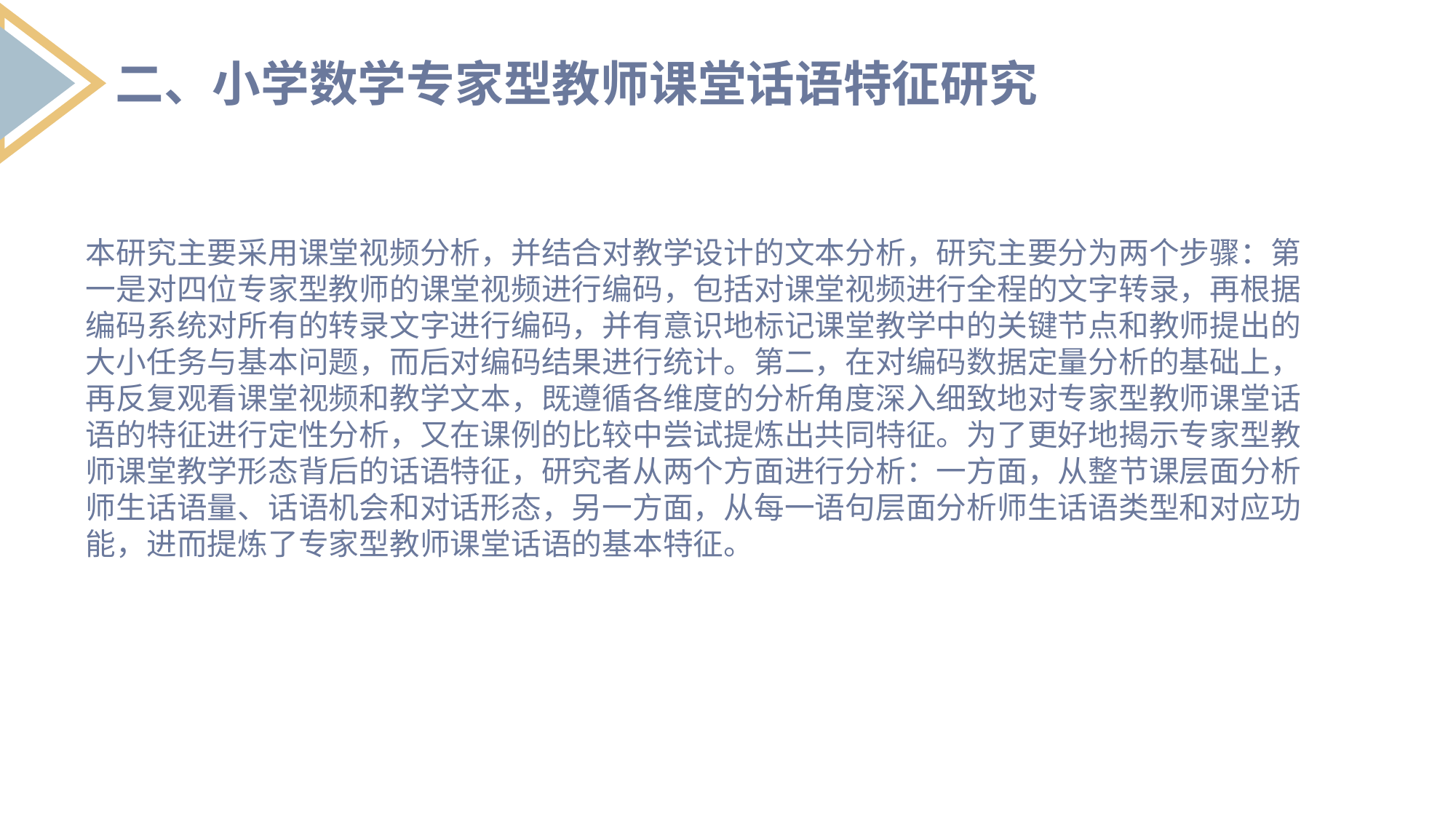

二、小学数学专家型教师课堂话语特征研究
本研究主要采用课堂视频分析，并结合对教学设计的文本分析，研究主要分为两个步骤：第一是对四位专家型教师的课堂视频进行编码，包括对课堂视频进行全程的文字转录，再根据编码系统对所有的转录文字进行编码，并有意识地标记课堂教学中的关键节点和教师提出的大小任务与基本问题，而后对编码结果进行统计。第二，在对编码数据定量分析的基础上，再反复观看课堂视频和教学文本，既遵循各维度的分析角度深入细致地对专家型教师课堂话语的特征进行定性分析，又在课例的比较中尝试提炼出共同特征。为了更好地揭示专家型教师课堂教学形态背后的话语特征，研究者从两个方面进行分析：一方面，从整节课层面分析师生话语量、话语机会和对话形态，另一方面，从每一语句层面分析师生话语类型和对应功能，进而提炼了专家型教师课堂话语的基本特征。